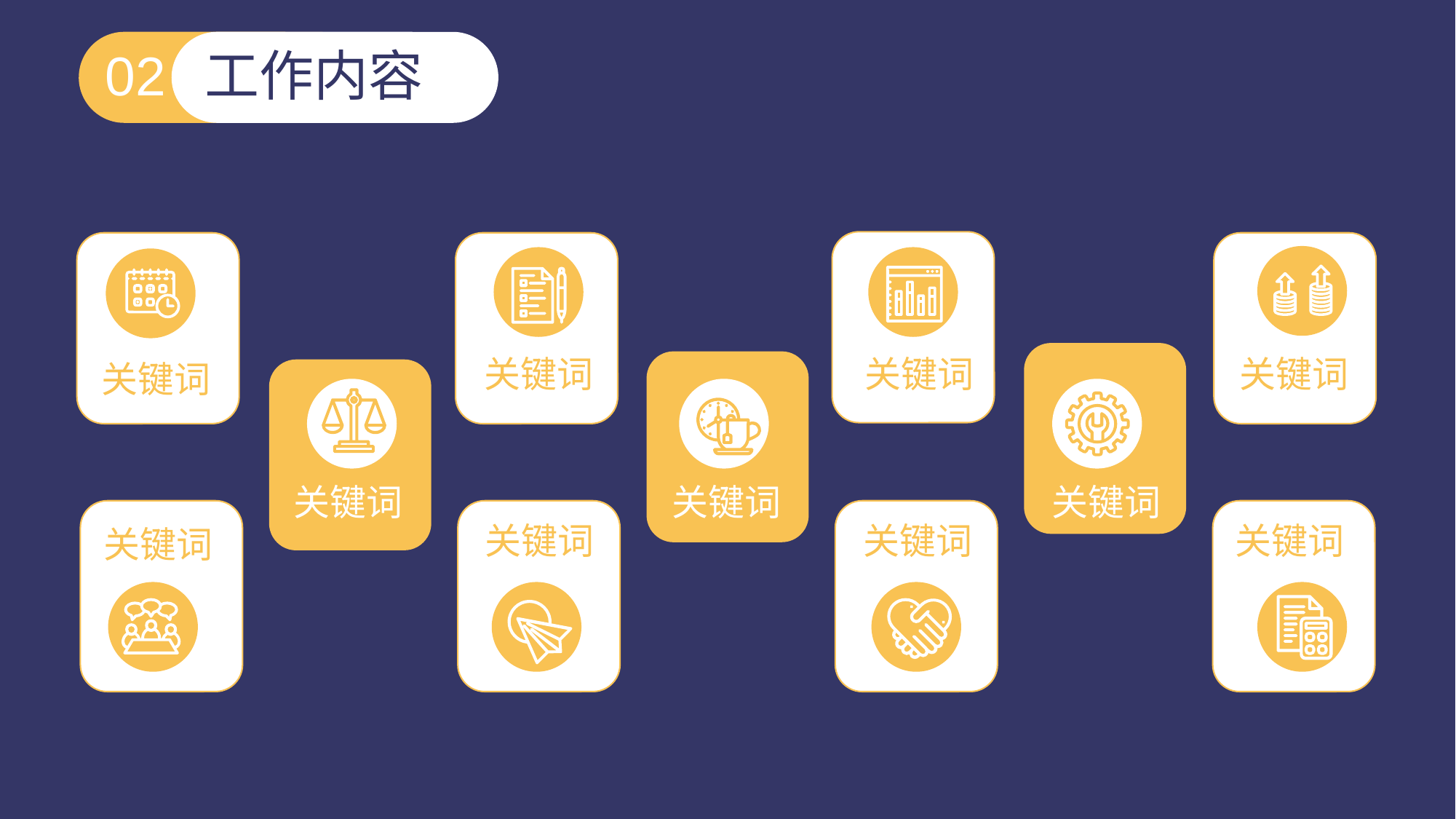

02
工作内容

关键词

关键词
关键词
关键词

关键词
关键词
关键词

关键词
关键词
关键词
关键词